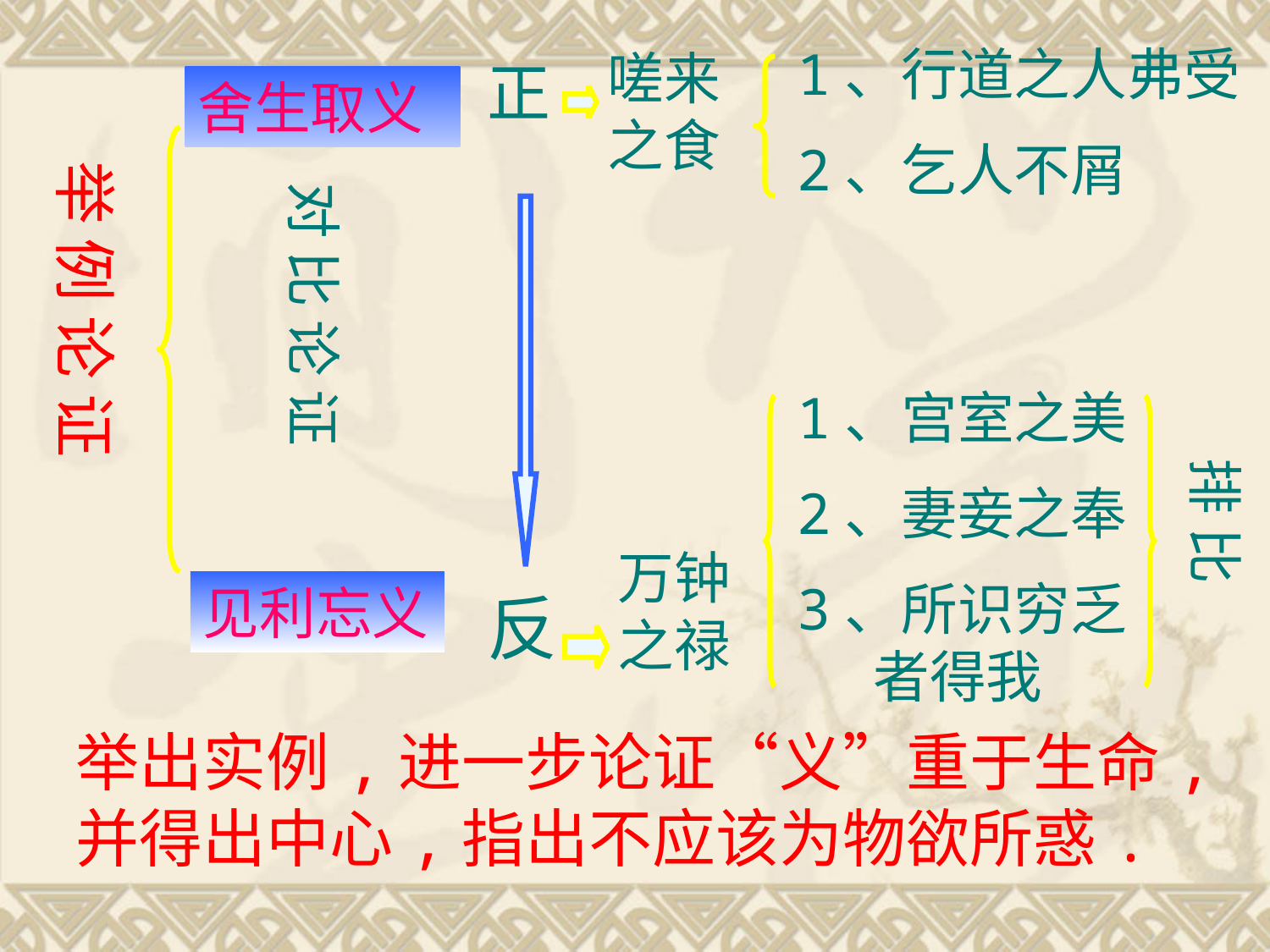

1、行道之人弗受
2、乞人不屑
嗟来之食
正

舍生取义

举 例 论 证
对 比 论 证

1、宫室之美
2、妻妾之奉
3、所识穷乏        者得我

排 比
万钟之禄
见利忘义
反

举出实例,进一步论证“义”重于生命,并得出中心,指出不应该为物欲所惑.